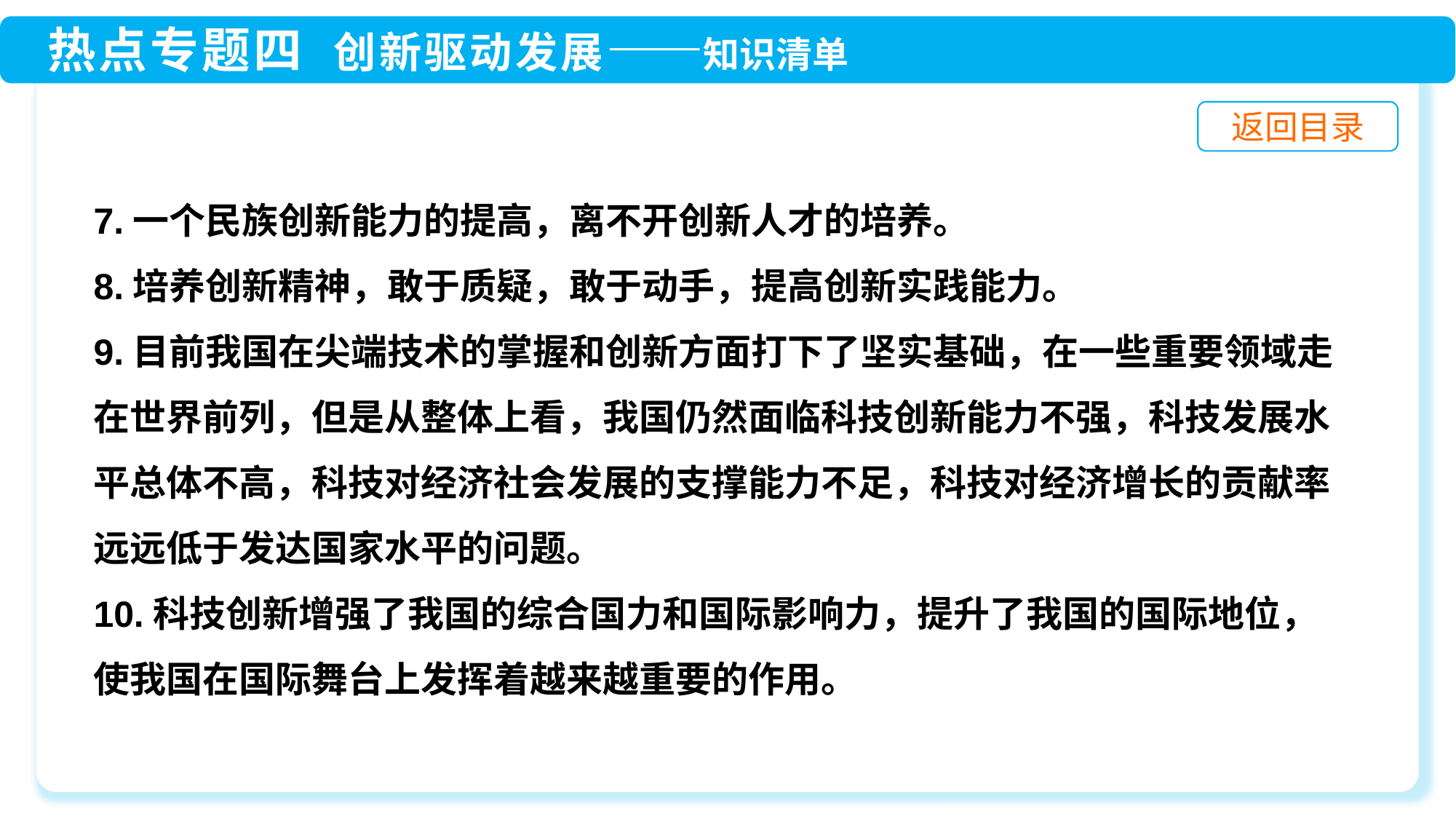

7.一个民族创新能力的提高，离不开创新人才的培养。
8.培养创新精神，敢于质疑，敢于动手，提高创新实践能力。
9.目前我国在尖端技术的掌握和创新方面打下了坚实基础，在一些重要领域走在世界前列，但是从整体上看，我国仍然面临科技创新能力不强，科技发展水平总体不高，科技对经济社会发展的支撑能力不足，科技对经济增长的贡献率远远低于发达国家水平的问题。
10.科技创新增强了我国的综合国力和国际影响力，提升了我国的国际地位，使我国在国际舞台上发挥着越来越重要的作用。